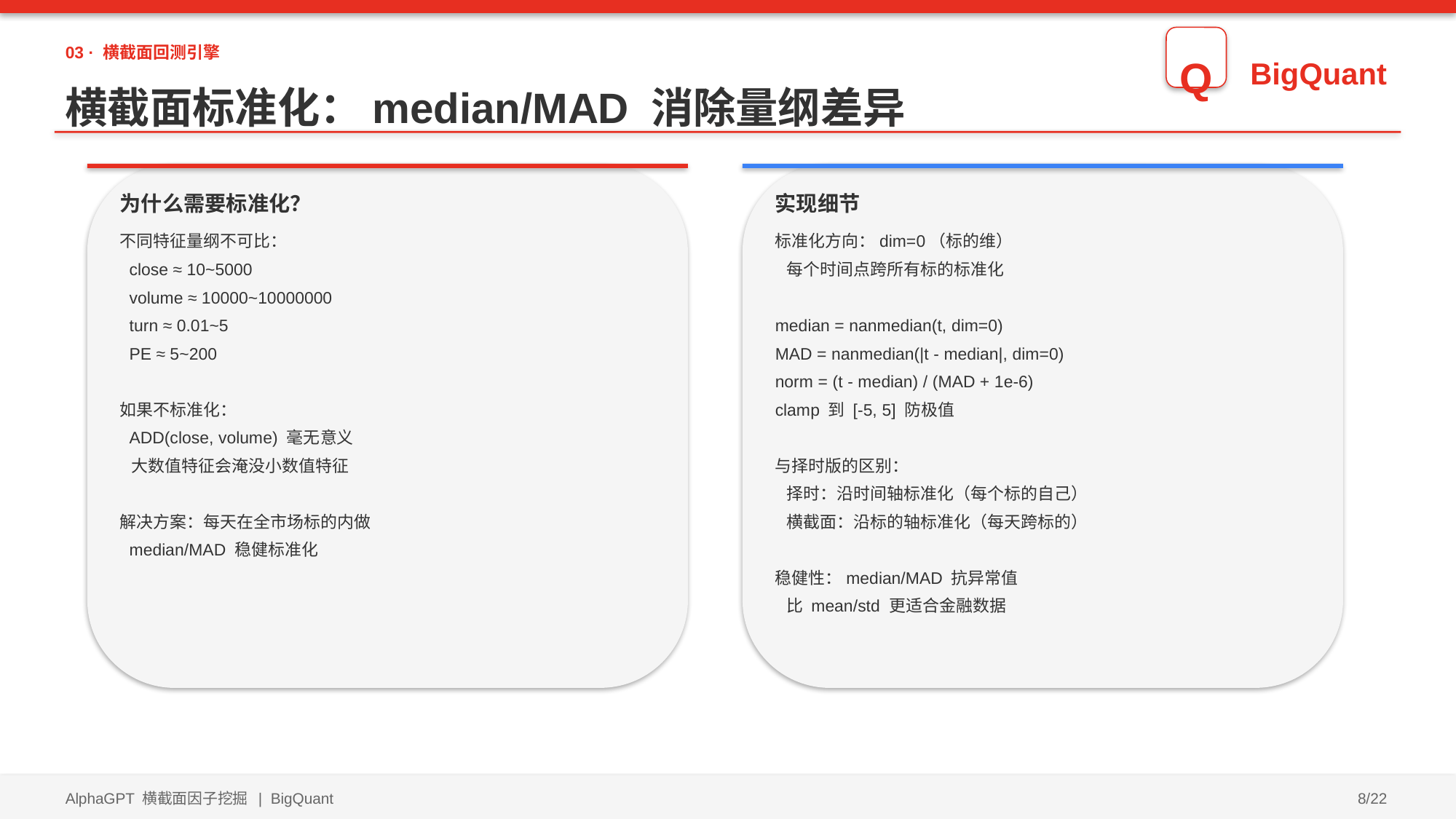

03 · 横截面回测引擎
Q
BigQuant
横截面标准化：median/MAD 消除量纲差异

为什么需要标准化？
实现细节
不同特征量纲不可比：
  close ≈ 10~5000
  volume ≈ 10000~10000000
  turn ≈ 0.01~5
  PE ≈ 5~200

如果不标准化：
  ADD(close, volume) 毫无意义
  大数值特征会淹没小数值特征

解决方案：每天在全市场标的内做
  median/MAD 稳健标准化
标准化方向：dim=0（标的维）
  每个时间点跨所有标的标准化

median = nanmedian(t, dim=0)
MAD = nanmedian(|t - median|, dim=0)
norm = (t - median) / (MAD + 1e-6)
clamp 到 [-5, 5] 防极值

与择时版的区别：
  择时：沿时间轴标准化（每个标的自己）
  横截面：沿标的轴标准化（每天跨标的）

稳健性：median/MAD 抗异常值
  比 mean/std 更适合金融数据

AlphaGPT 横截面因子挖掘  |  BigQuant
8/22